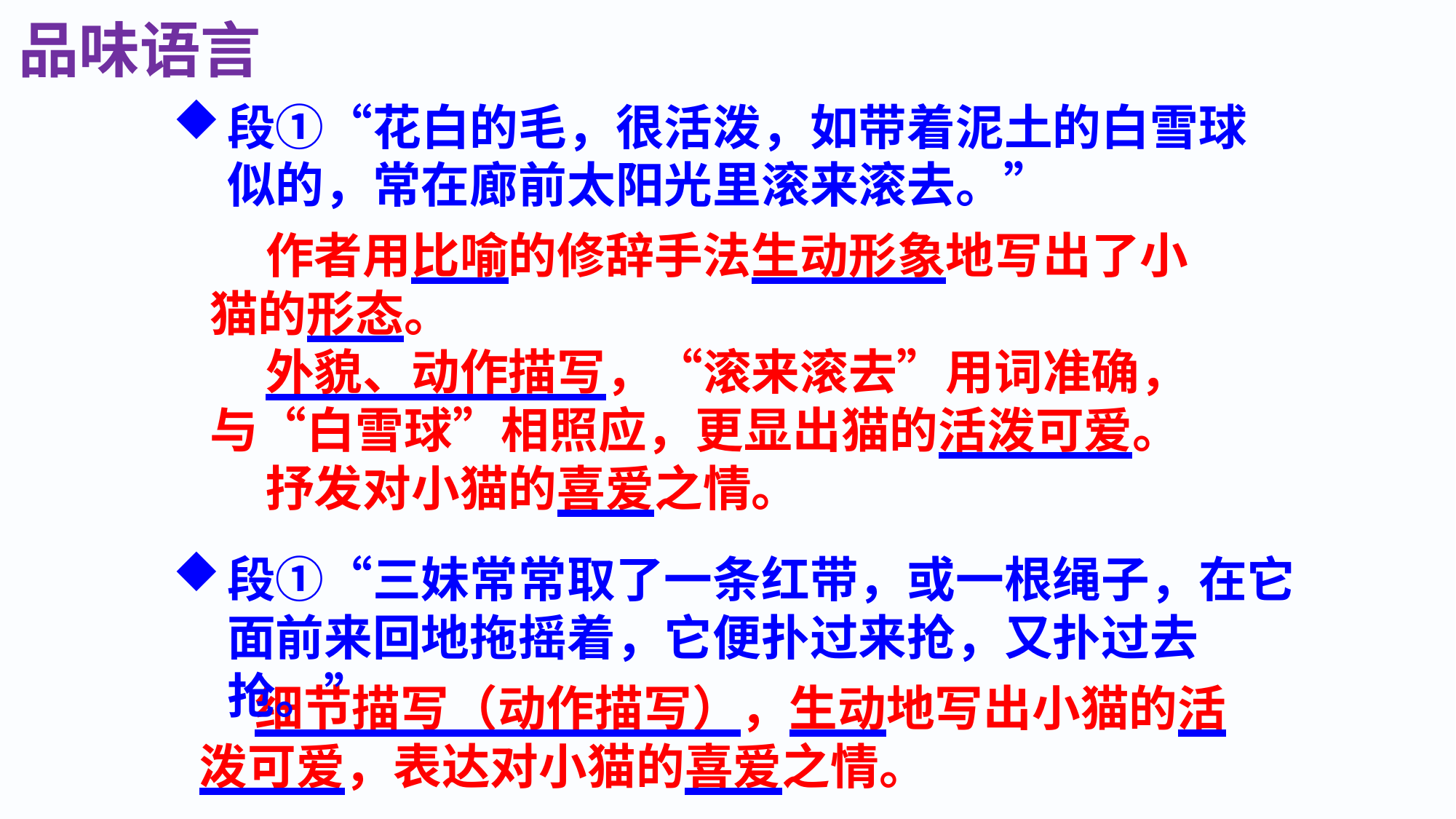

品味语言
段①“花白的毛，很活泼，如带着泥土的白雪球似的，常在廊前太阳光里滚来滚去。”
    作者用比喻的修辞手法生动形象地写出了小猫的形态。
    外貌、动作描写，“滚来滚去”用词准确，与“白雪球”相照应，更显出猫的活泼可爱。
    抒发对小猫的喜爱之情。
段①“三妹常常取了一条红带，或一根绳子，在它面前来回地拖摇着，它便扑过来抢，又扑过去抢。”
    细节描写（动作描写），生动地写出小猫的活泼可爱，表达对小猫的喜爱之情。